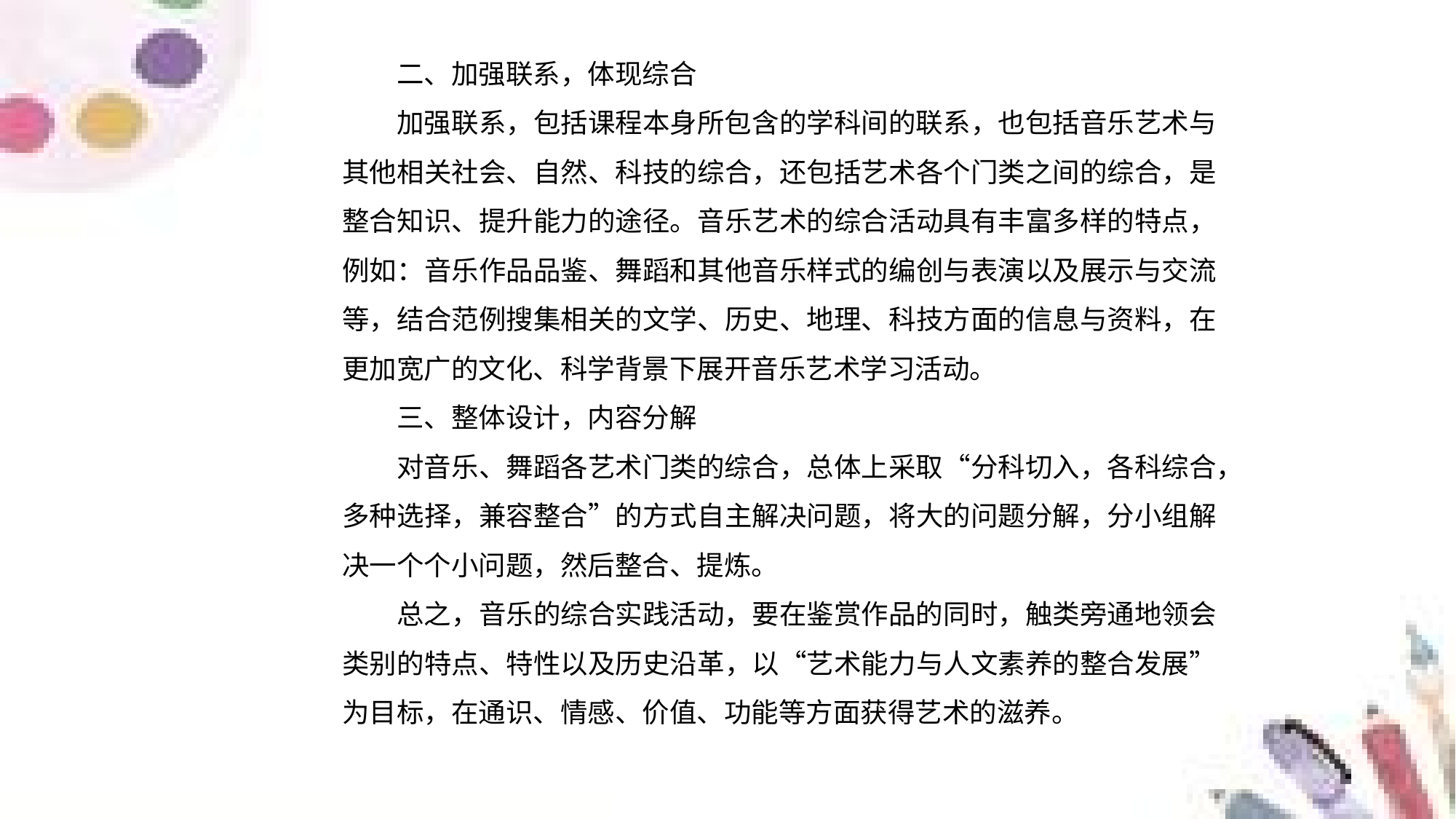

二、加强联系，体现综合
加强联系，包括课程本身所包含的学科间的联系，也包括音乐艺术与其他相关社会、自然、科技的综合，还包括艺术各个门类之间的综合，是整合知识、提升能力的途径。音乐艺术的综合活动具有丰富多样的特点，例如：音乐作品品鉴、舞蹈和其他音乐样式的编创与表演以及展示与交流等，结合范例搜集相关的文学、历史、地理、科技方面的信息与资料，在更加宽广的文化、科学背景下展开音乐艺术学习活动。
三、整体设计，内容分解
对音乐、舞蹈各艺术门类的综合，总体上采取“分科切入，各科综合，多种选择，兼容整合”的方式自主解决问题，将大的问题分解，分小组解决一个个小问题，然后整合、提炼。
总之，音乐的综合实践活动，要在鉴赏作品的同时，触类旁通地领会类别的特点、特性以及历史沿革，以“艺术能力与人文素养的整合发展”为目标，在通识、情感、价值、功能等方面获得艺术的滋养。
7